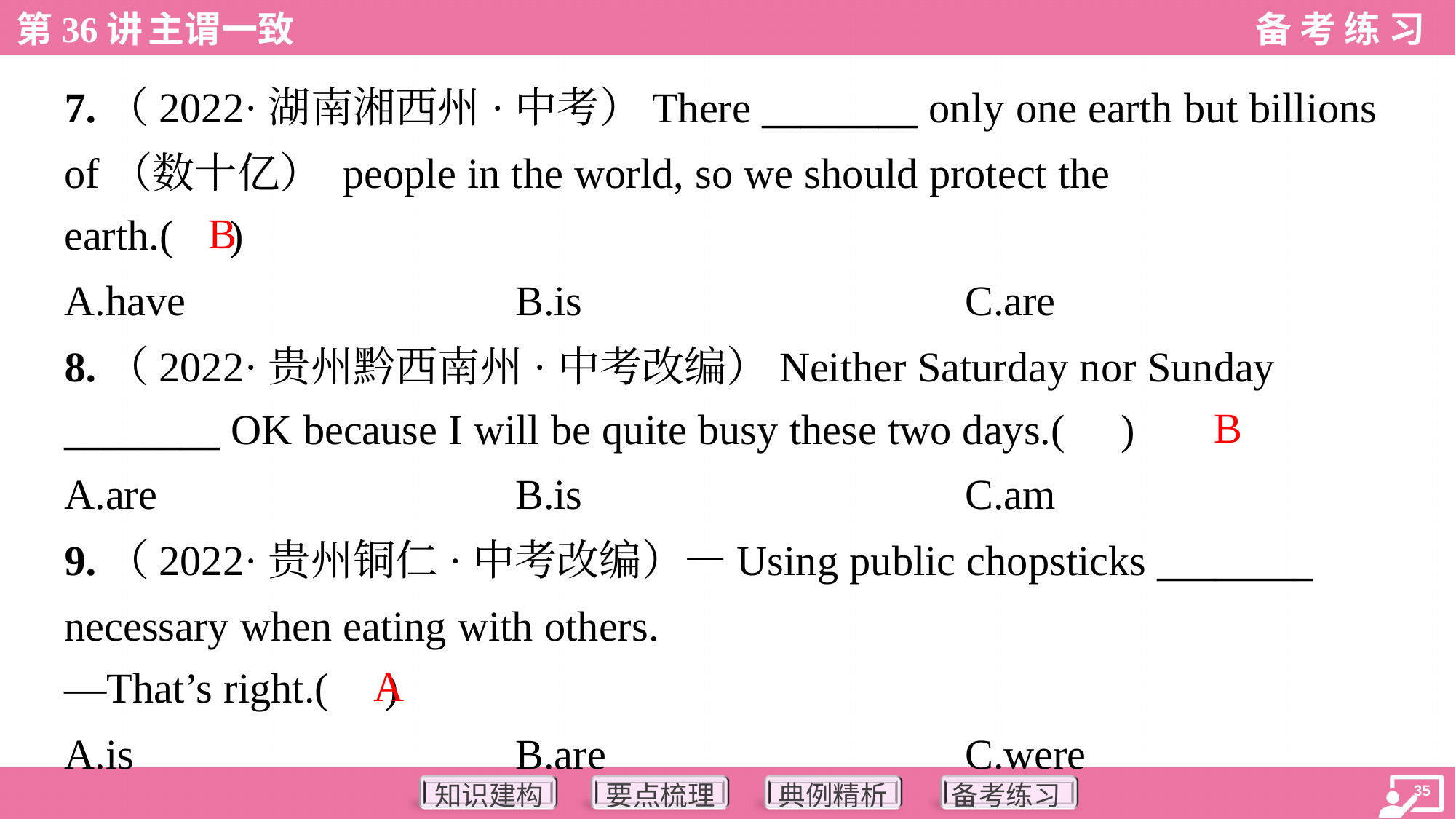

7.（2022·湖南湘西州·中考）There ________ only one earth but billions
of（数十亿） people in the world, so we should protect the
earth.(     )
B
A.have	B.is	C.are
8.（2022·贵州黔西南州·中考改编）Neither Saturday nor Sunday
________ OK because I will be quite busy these two days.(     )
B
A.are	B.is	C.am
9.（2022·贵州铜仁·中考改编）—Using public chopsticks ________
necessary when eating with others.
—That’s right.(     )
A
A.is	B.are	C.were